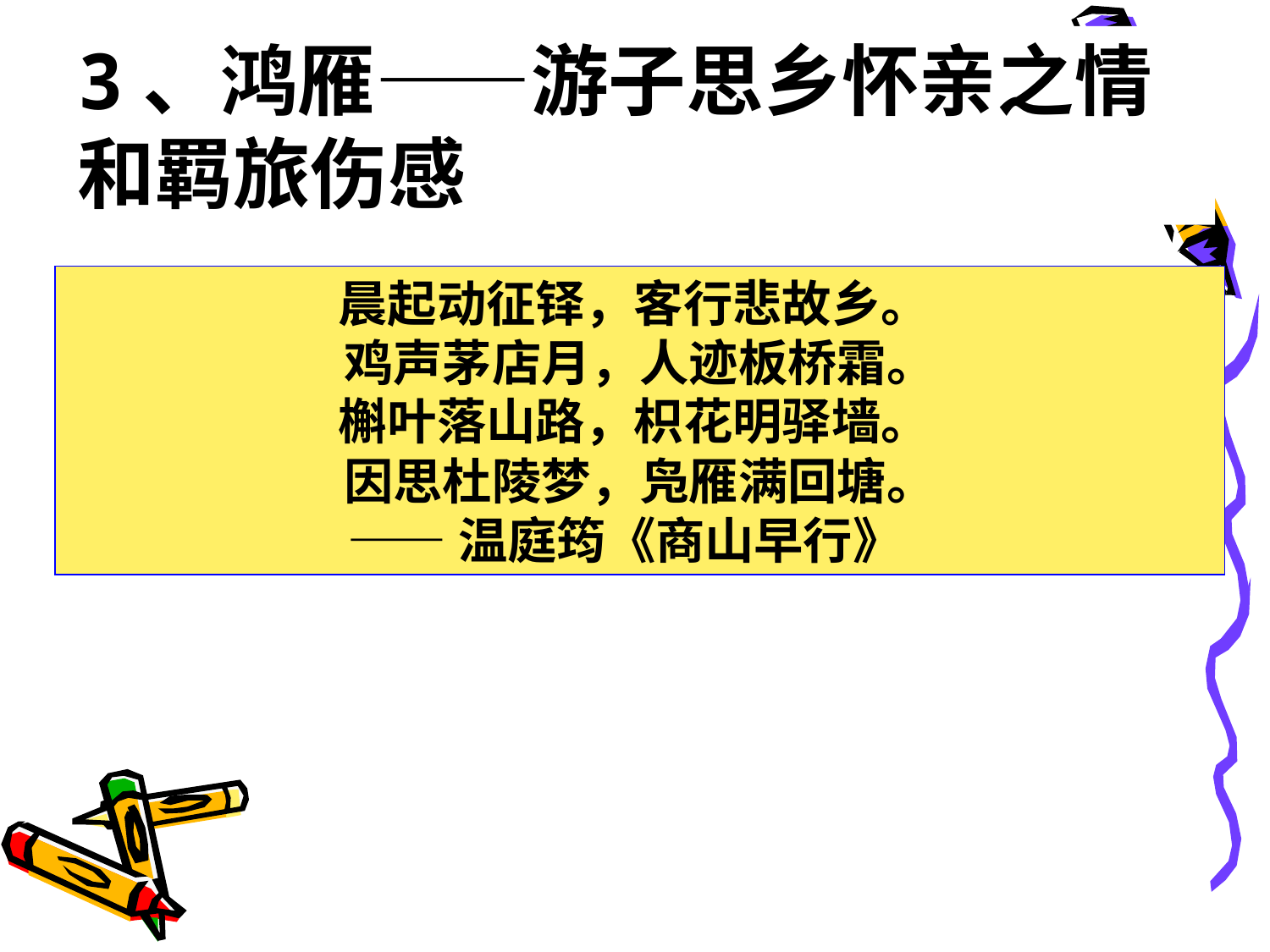

3、鸿雁——游子思乡怀亲之情和羁旅伤感
晨起动征铎，客行悲故乡。
鸡声茅店月，人迹板桥霜。
槲叶落山路，枳花明驿墙。
因思杜陵梦，凫雁满回塘。
                         ——温庭筠《商山早行》